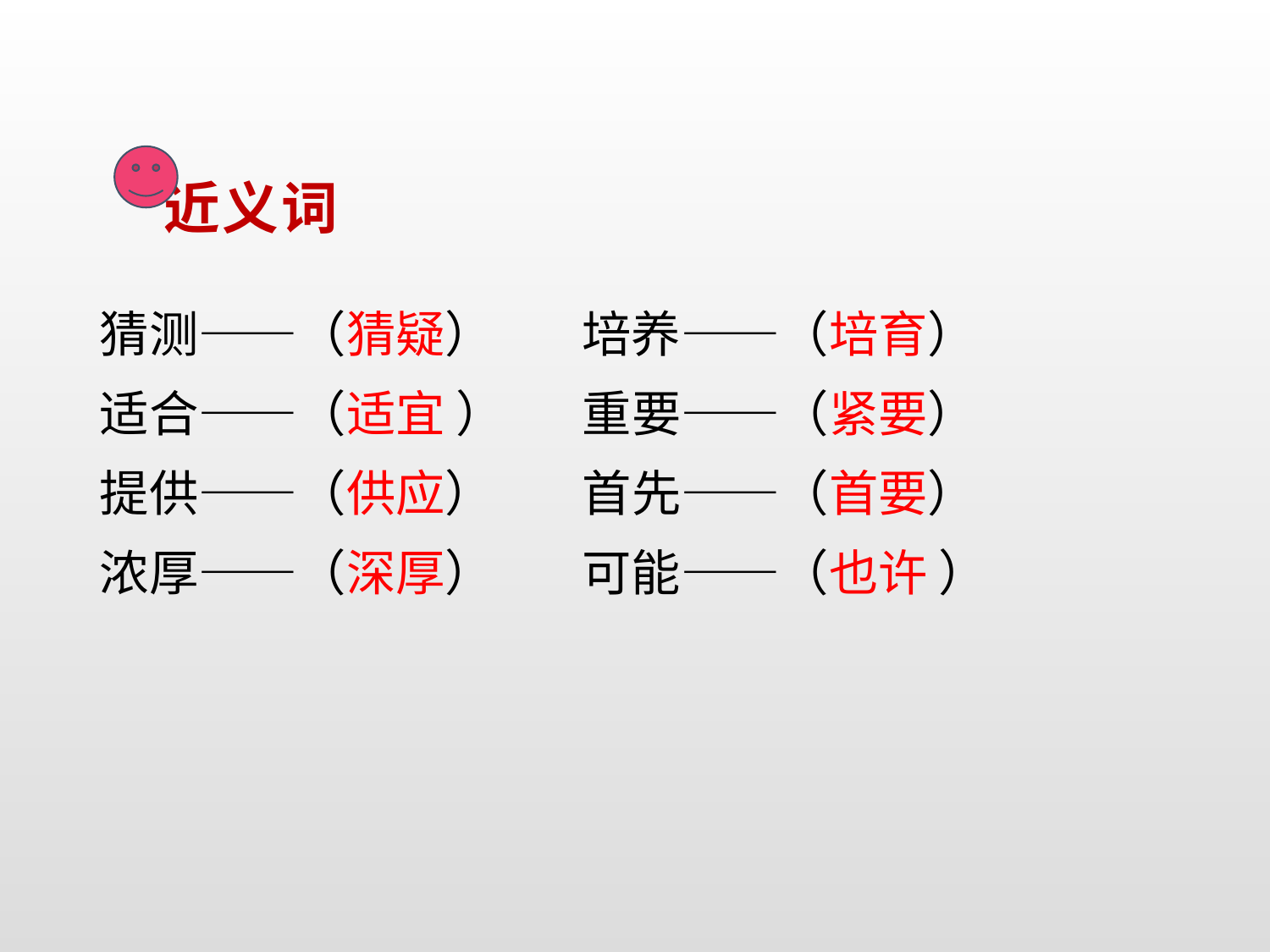

近义词

猜测——（猜疑）        培养——（培育）
适合——（适宜 ）       重要——（紧要）
提供——（供应）        首先——（首要）
浓厚——（深厚）        可能——（也许 ）